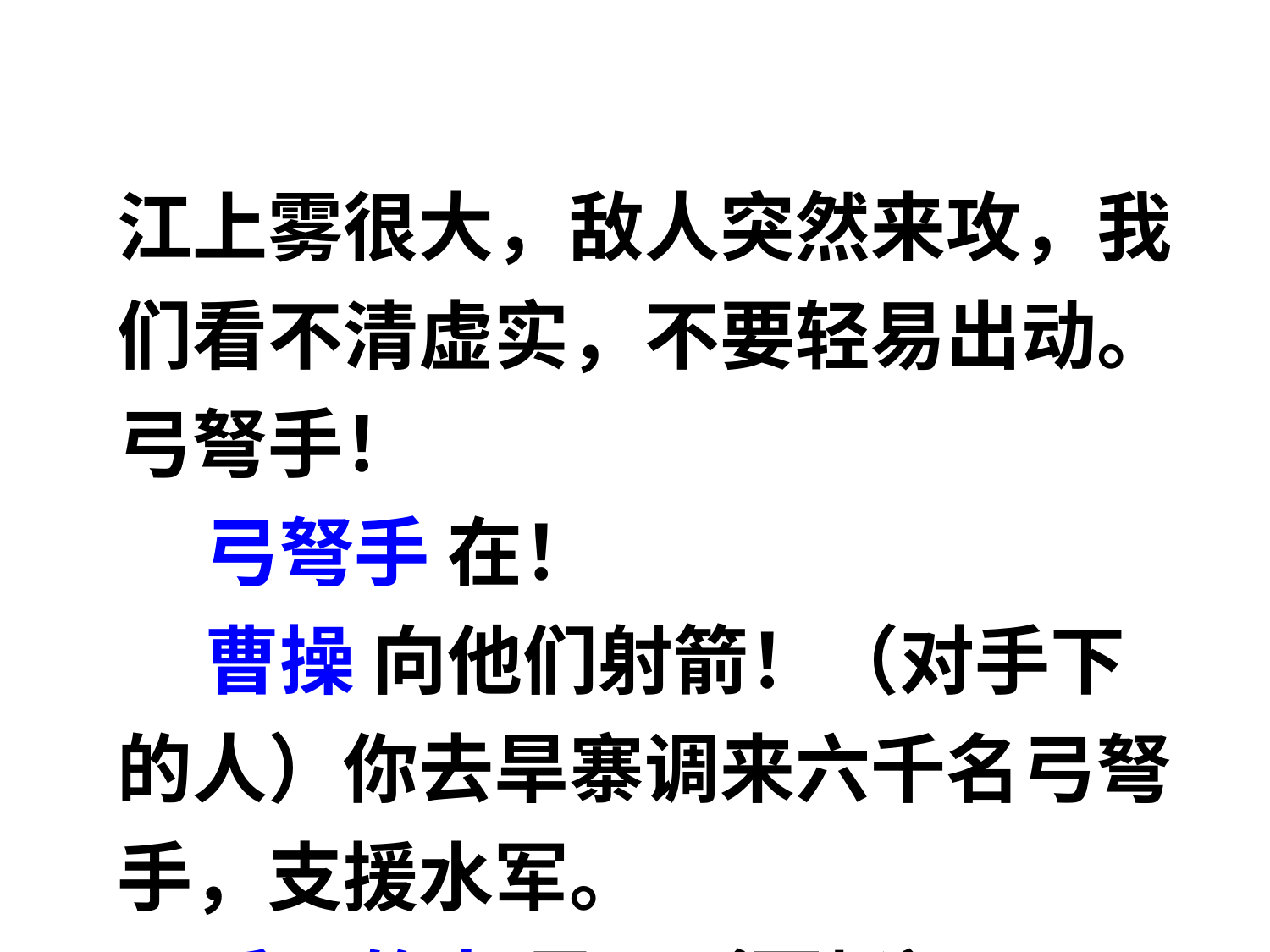

江上雾很大，敌人突然来攻，我们看不清虚实，不要轻易出动。弓弩手！
    弓弩手 在！
    曹操 向他们射箭！（对手下的人）你去旱寨调来六千名弓弩手，支援水军。
    手下的人 是！（圆场）一万名弓弩手到齐！